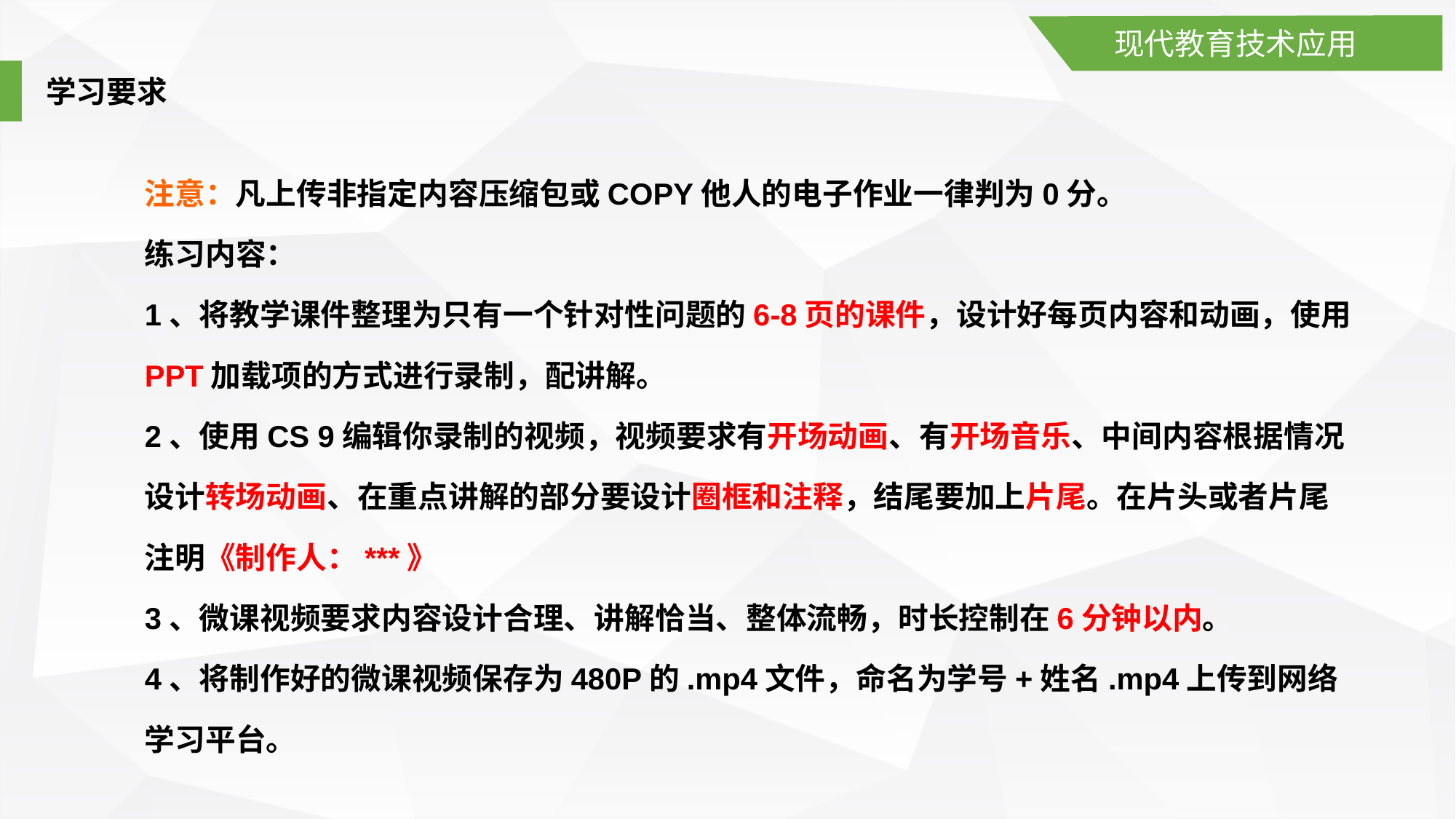

现代教育技术应用

学习要求
注意：凡上传非指定内容压缩包或COPY他人的电子作业一律判为0分。
练习内容：
1、将教学课件整理为只有一个针对性问题的6-8页的课件，设计好每页内容和动画，使用PPT加载项的方式进行录制，配讲解。
2、使用CS 9编辑你录制的视频，视频要求有开场动画、有开场音乐、中间内容根据情况设计转场动画、在重点讲解的部分要设计圈框和注释，结尾要加上片尾。在片头或者片尾注明《制作人：***》
3、微课视频要求内容设计合理、讲解恰当、整体流畅，时长控制在6分钟以内。
4、将制作好的微课视频保存为480P的.mp4文件，命名为学号+姓名.mp4上传到网络学习平台。